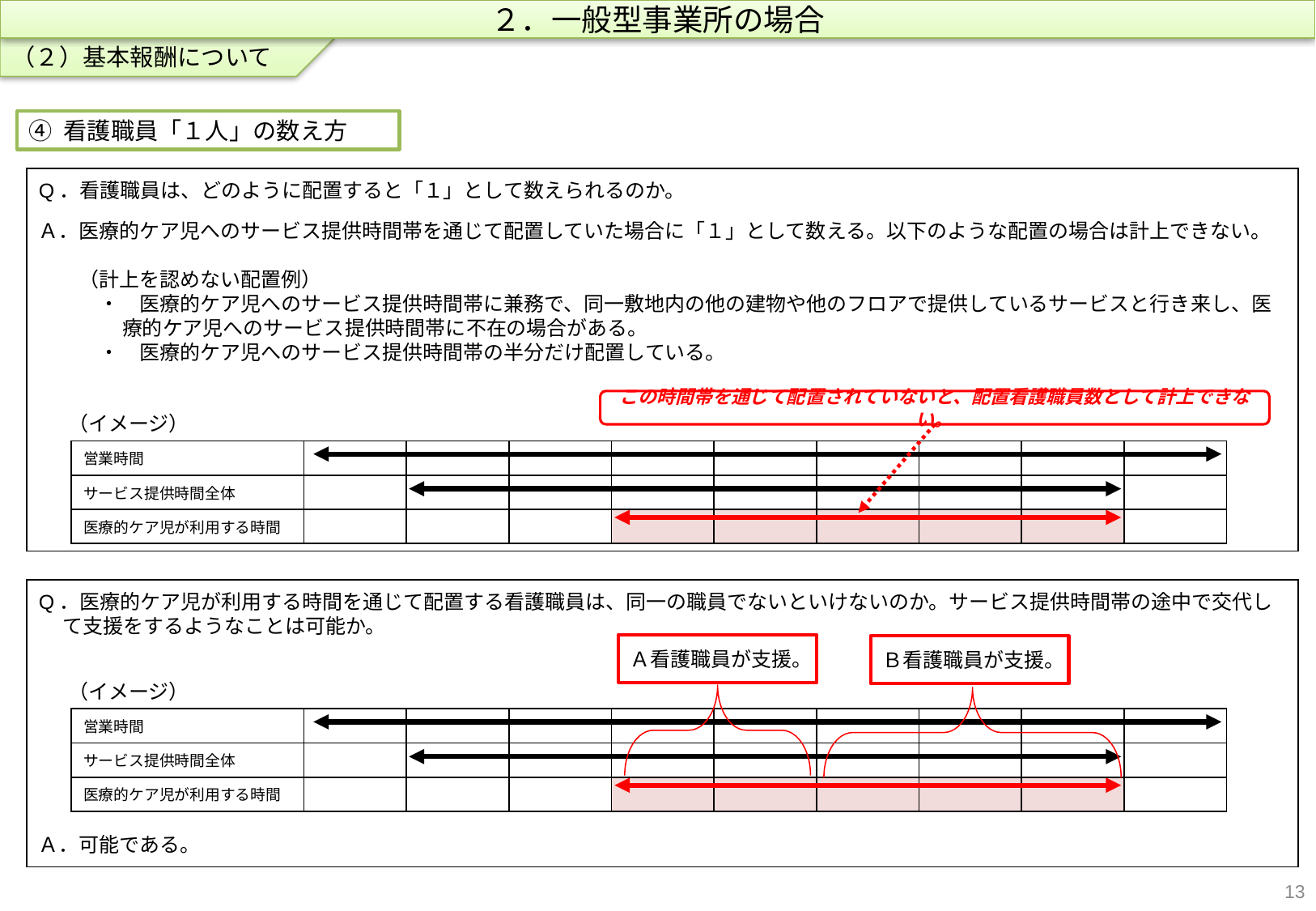

（２）基本報酬について
２．一般型事業所の場合
④ 看護職員「１人」の数え方
Q．看護職員は、どのように配置すると「１」として数えられるのか。

Ａ．医療的ケア児へのサービス提供時間帯を通じて配置していた場合に「１」として数える。以下のような配置の場合は計上できない。

　　（計上を認めない配置例）
　　　・　医療的ケア児へのサービス提供時間帯に兼務で、同一敷地内の他の建物や他のフロアで提供しているサービスと行き来し、医療的ケア児へのサービス提供時間帯に不在の場合がある。
　　　・　医療的ケア児へのサービス提供時間帯の半分だけ配置している。
この時間帯を通じて配置されていないと、配置看護職員数として計上できない。
（イメージ）
| 営業時間 |  |  |  |  |  |  |  |  |  |
| --- | --- | --- | --- | --- | --- | --- | --- | --- | --- |
| サービス提供時間全体 |  |  |  |  |  |  |  |  |  |
| 医療的ケア児が利用する時間 |  |  |  |  |  |  |  |  |  |
Q．医療的ケア児が利用する時間を通じて配置する看護職員は、同一の職員でないといけないのか。サービス提供時間帯の途中で交代して支援をするようなことは可能か。

Ａ．可能である。

Ａ看護職員が支援。
Ｂ看護職員が支援。

（イメージ）
| 営業時間 |  |  |  |  |  |  |  |  |  |
| --- | --- | --- | --- | --- | --- | --- | --- | --- | --- |
| サービス提供時間全体 |  |  |  |  |  |  |  |  |  |
| 医療的ケア児が利用する時間 |  |  |  |  |  |  |  |  |  |
13